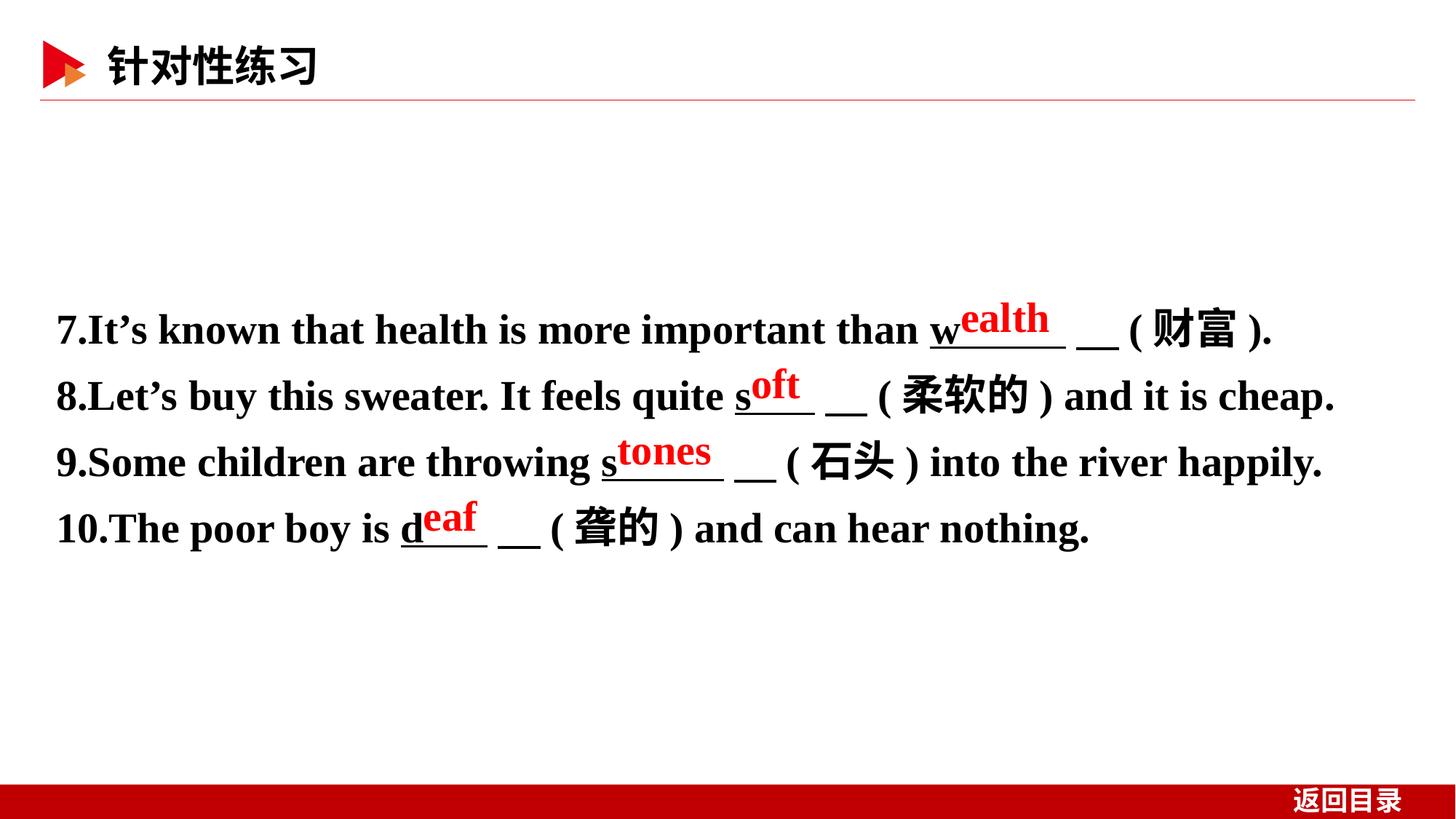

7.It’s known that health is more important than w          　(财富).
8.Let’s buy this sweater. It feels quite s      　(柔软的) and it is cheap.
9.Some children are throwing s          　(石头) into the river happily.
10.The poor boy is d      　(聋的) and can hear nothing.
ealth
oft
tones
eaf